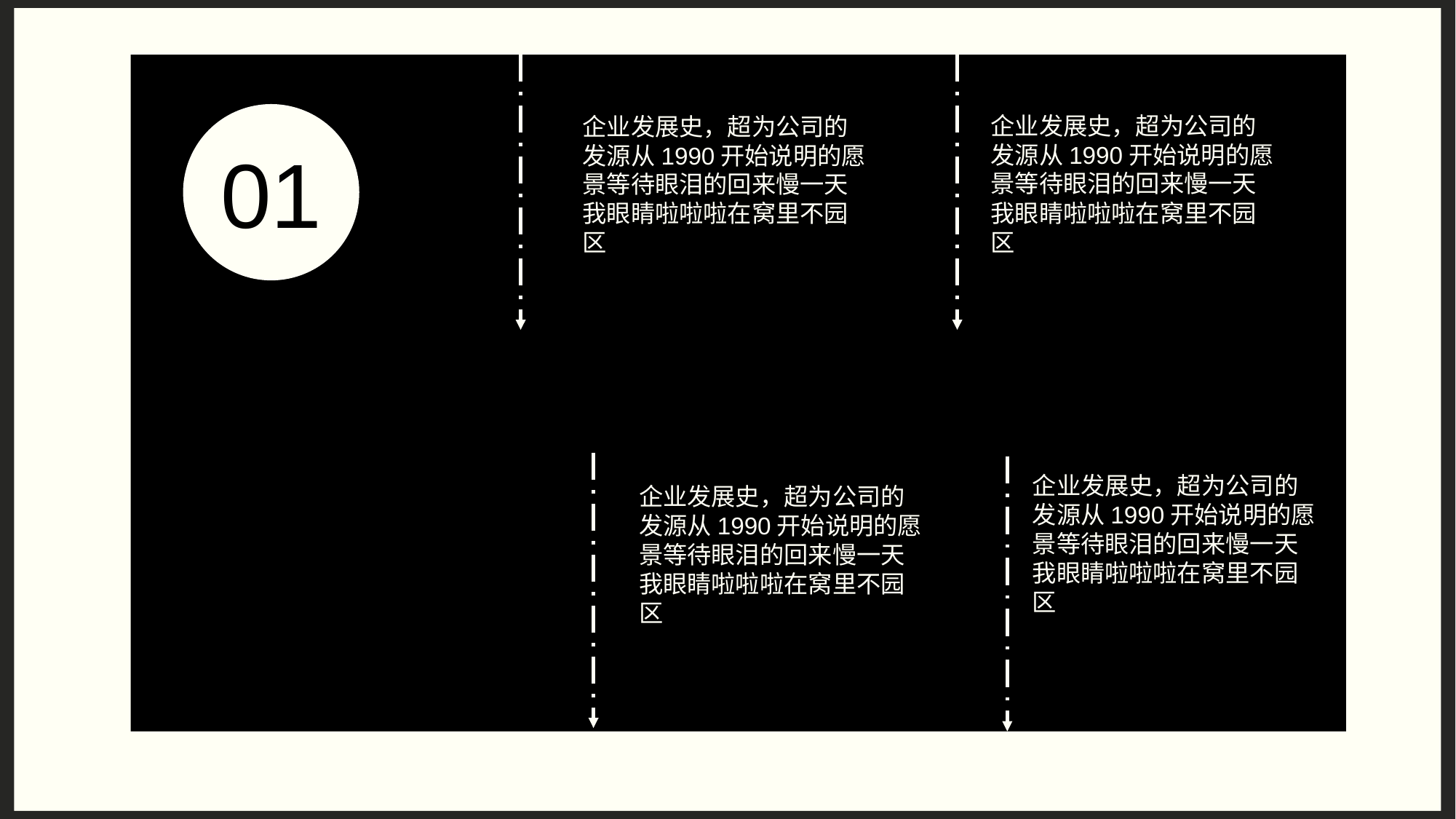

01
企业发展史，超为公司的发源从1990开始说明的愿景等待眼泪的回来慢一天我眼睛啦啦啦在窝里不园区
企业发展史，超为公司的发源从1990开始说明的愿景等待眼泪的回来慢一天我眼睛啦啦啦在窝里不园区
企业发展史，超为公司的发源从1990开始说明的愿景等待眼泪的回来慢一天我眼睛啦啦啦在窝里不园区
企业发展史，超为公司的发源从1990开始说明的愿景等待眼泪的回来慢一天我眼睛啦啦啦在窝里不园区